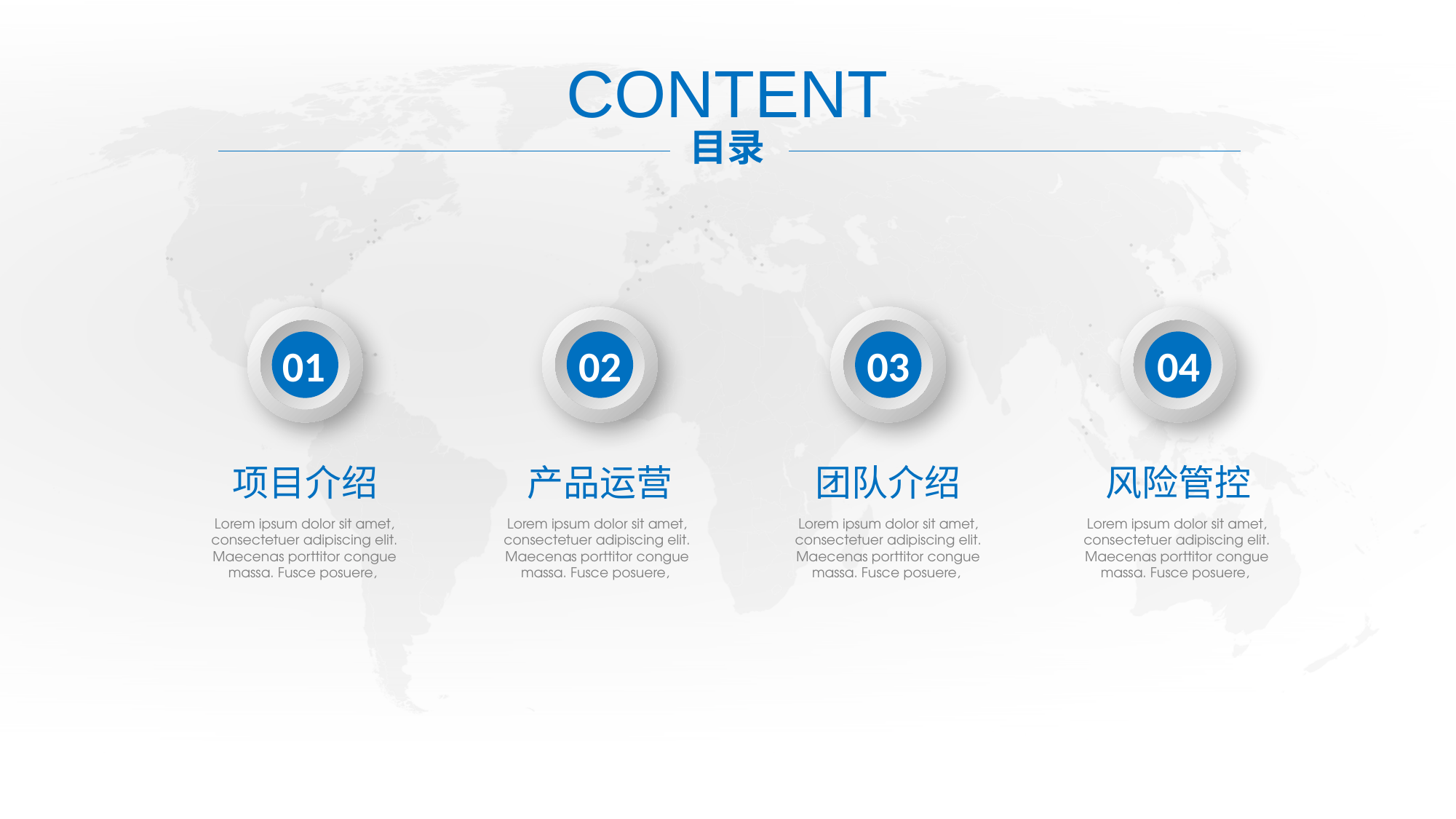

CONTENT
目录

01
02
03
04
项目介绍
产品运营
风险管控
团队介绍
Lorem ipsum dolor sit amet, consectetuer adipiscing elit. Maecenas porttitor congue massa. Fusce posuere,
Lorem ipsum dolor sit amet, consectetuer adipiscing elit. Maecenas porttitor congue massa. Fusce posuere,
Lorem ipsum dolor sit amet, consectetuer adipiscing elit. Maecenas porttitor congue massa. Fusce posuere,
Lorem ipsum dolor sit amet, consectetuer adipiscing elit. Maecenas porttitor congue massa. Fusce posuere,